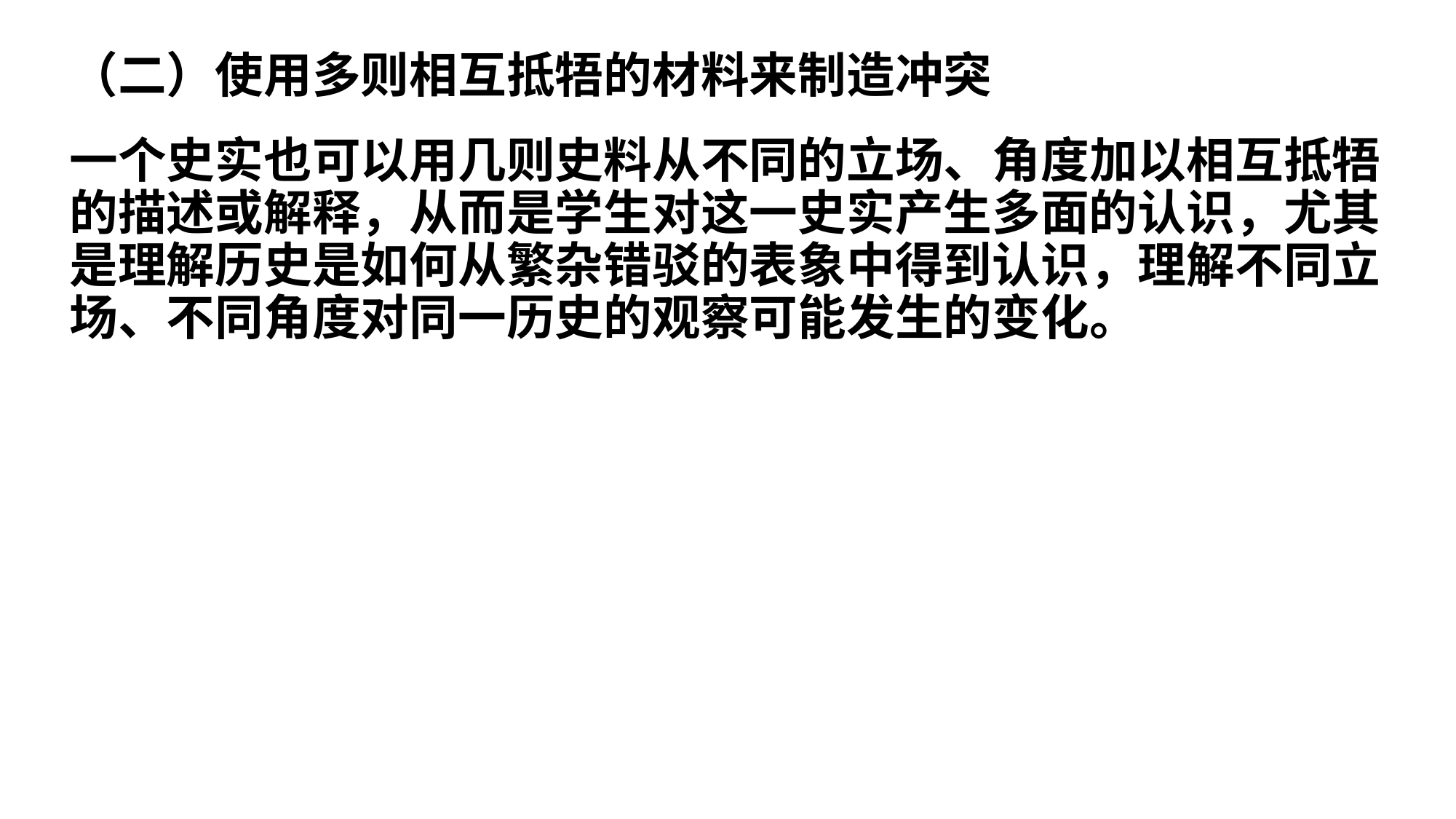

# （二）使用多则相互抵牾的材料来制造冲突
一个史实也可以用几则史料从不同的立场、角度加以相互抵牾的描述或解释，从而是学生对这一史实产生多面的认识，尤其是理解历史是如何从繁杂错驳的表象中得到认识，理解不同立场、不同角度对同一历史的观察可能发生的变化。